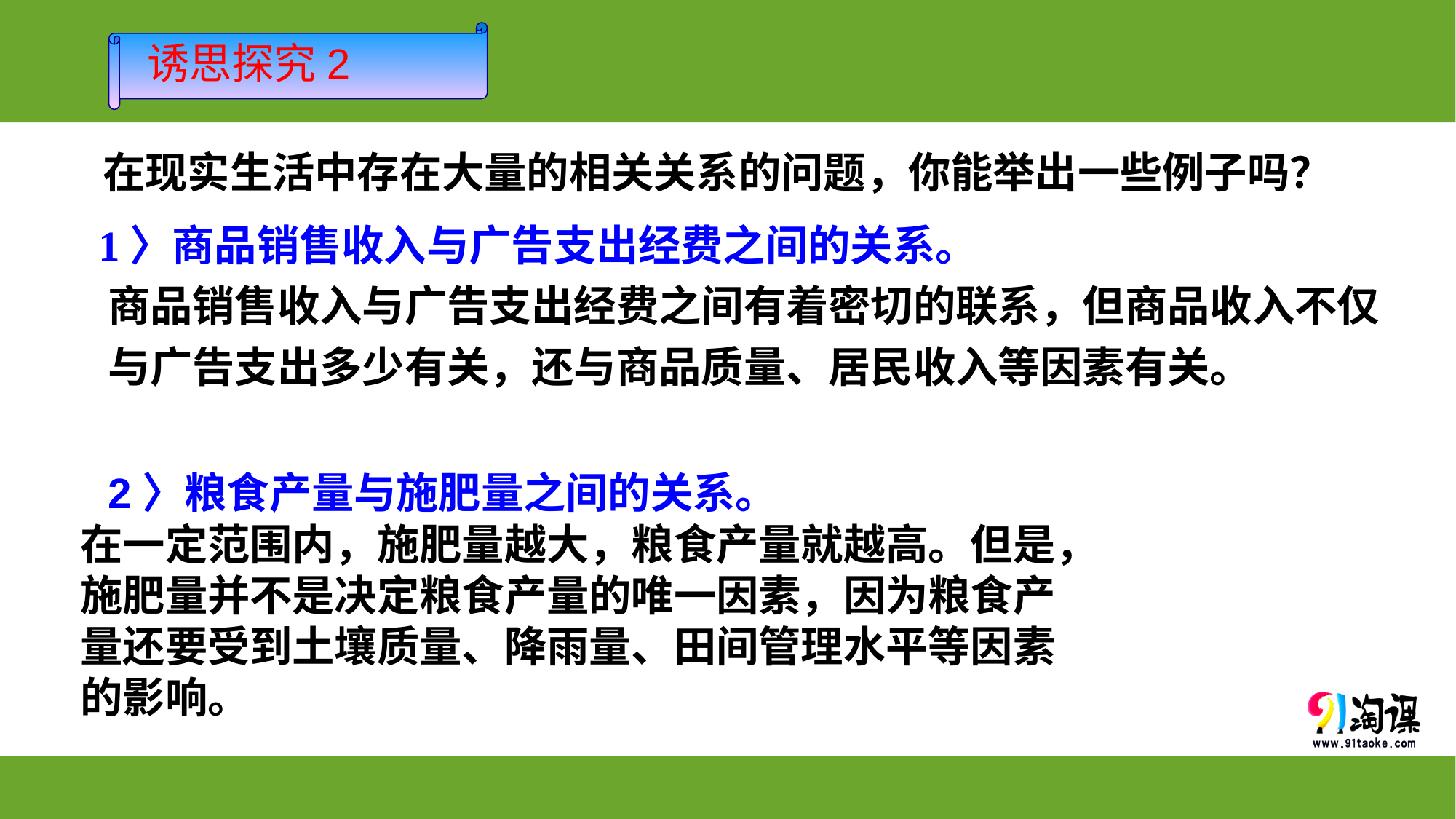

诱思探究2
       在现实生活中存在大量的相关关系的问题，你能举出一些例子吗？
1〉商品销售收入与广告支出经费之间的关系。
商品销售收入与广告支出经费之间有着密切的联系，但商品收入不仅与广告支出多少有关，还与商品质量、居民收入等因素有关。
2〉粮食产量与施肥量之间的关系。
在一定范围内，施肥量越大，粮食产量就越高。但是，
施肥量并不是决定粮食产量的唯一因素，因为粮食产
量还要受到土壤质量、降雨量、田间管理水平等因素
的影响。